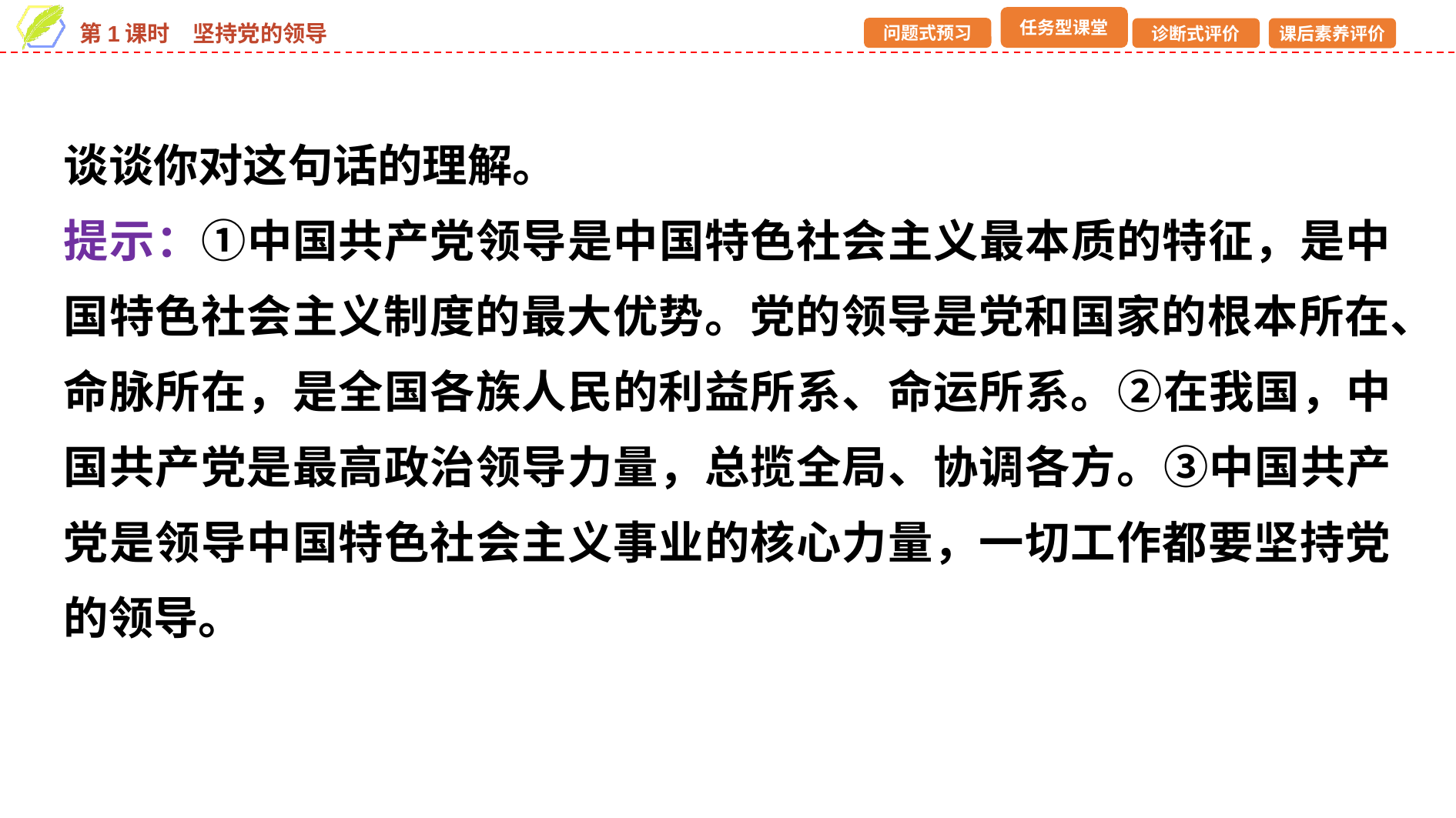

谈谈你对这句话的理解。
提示：①中国共产党领导是中国特色社会主义最本质的特征，是中国特色社会主义制度的最大优势。党的领导是党和国家的根本所在、命脉所在，是全国各族人民的利益所系、命运所系。②在我国，中国共产党是最高政治领导力量，总揽全局、协调各方。③中国共产党是领导中国特色社会主义事业的核心力量，一切工作都要坚持党的领导。